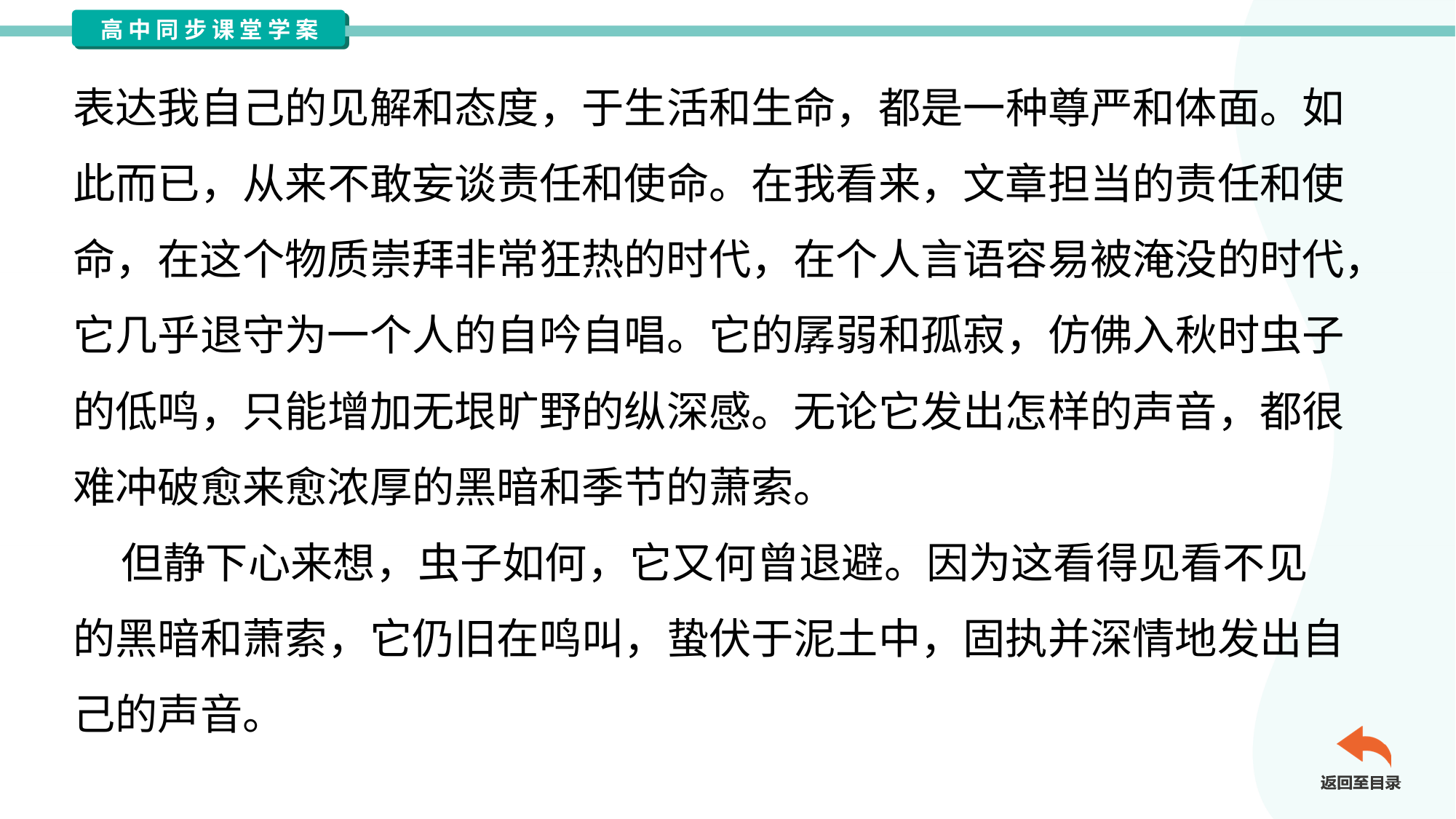

表达我自己的见解和态度，于生活和生命，都是一种尊严和体面。如
此而已，从来不敢妄谈责任和使命。在我看来，文章担当的责任和使
命，在这个物质崇拜非常狂热的时代，在个人言语容易被淹没的时代，
它几乎退守为一个人的自吟自唱。它的孱弱和孤寂，仿佛入秋时虫子
的低鸣，只能增加无垠旷野的纵深感。无论它发出怎样的声音，都很
难冲破愈来愈浓厚的黑暗和季节的萧索。
    但静下心来想，虫子如何，它又何曾退避。因为这看得见看不见
的黑暗和萧索，它仍旧在鸣叫，蛰伏于泥土中，固执并深情地发出自
己的声音。